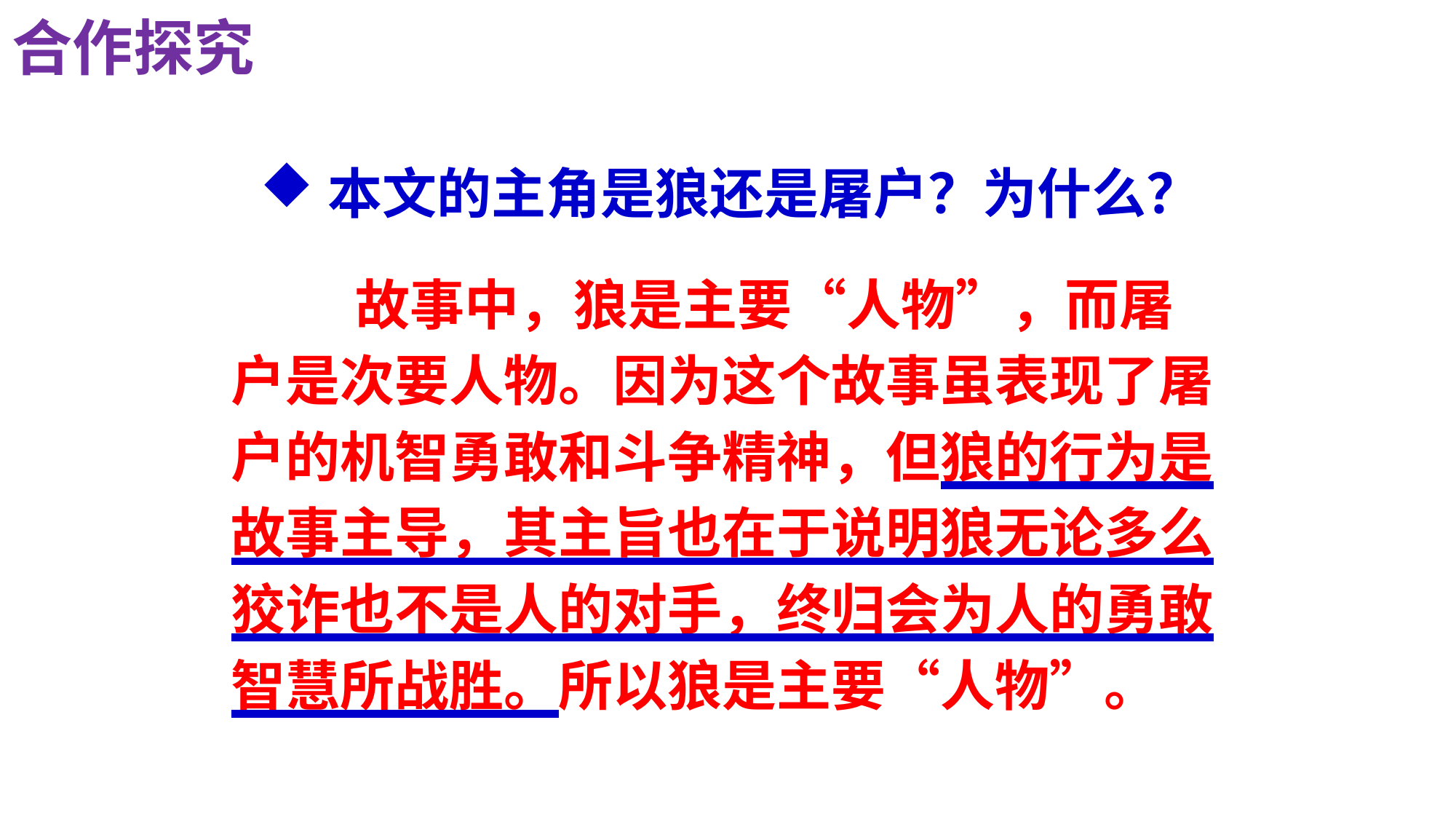

合作探究
本文的主角是狼还是屠户？为什么？
         故事中，狼是主要“人物”，而屠户是次要人物。因为这个故事虽表现了屠户的机智勇敢和斗争精神，但狼的行为是故事主导，其主旨也在于说明狼无论多么狡诈也不是人的对手，终归会为人的勇敢智慧所战胜。所以狼是主要“人物”。